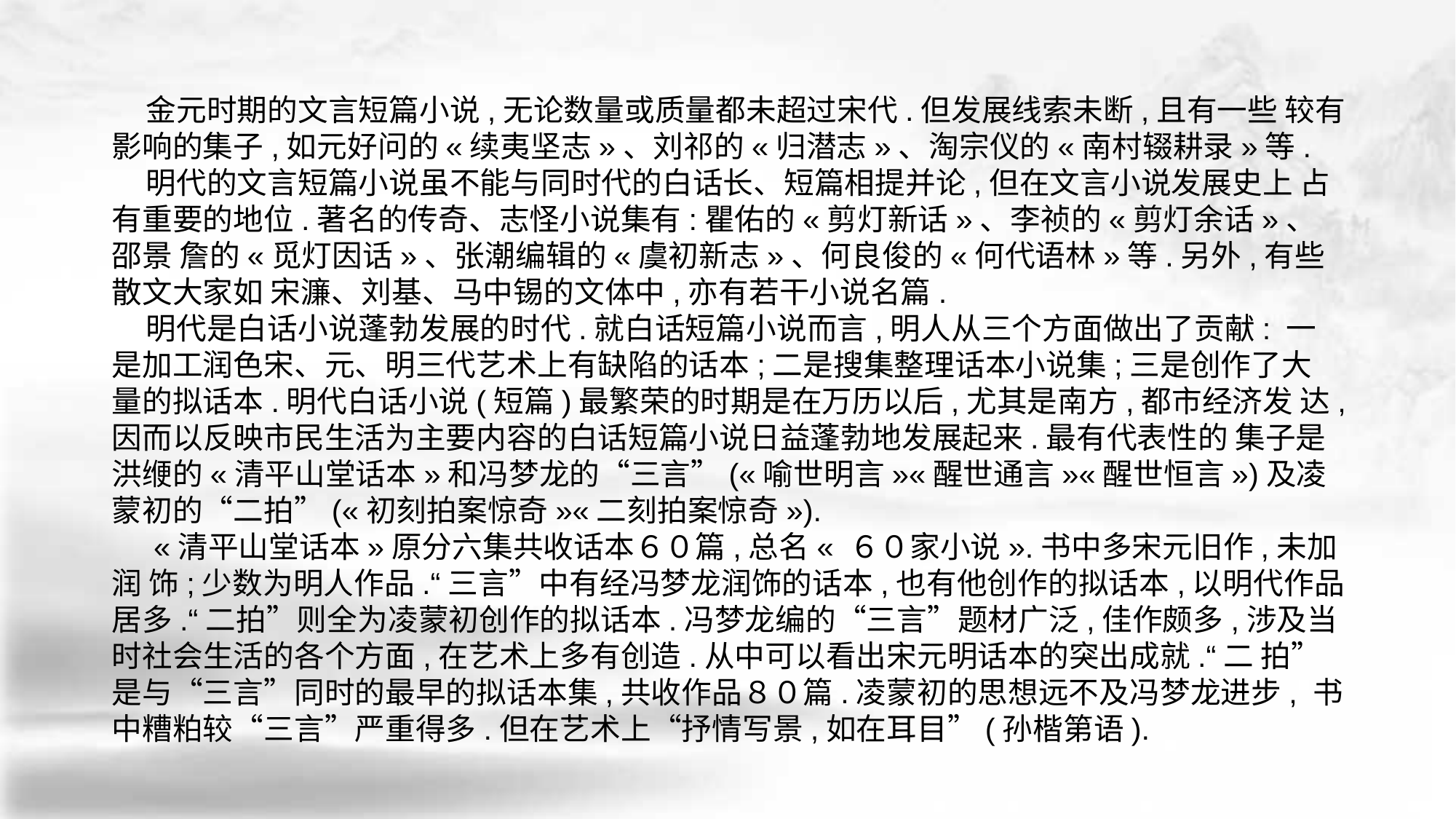

金元时期的文言短篇小说,无论数量或质量都未超过宋代.但发展线索未断,且有一些 较有影响的集子,如元好问的«续夷坚志»、刘祁的«归潜志»、淘宗仪的«南村辍耕录»等.
    明代的文言短篇小说虽不能与同时代的白话长、短篇相提并论,但在文言小说发展史上 占有重要的地位.著名的传奇、志怪小说集有:瞿佑的«剪灯新话»、李祯的«剪灯余话»、邵景 詹的«觅灯因话»、张潮编辑的«虞初新志»、何良俊的«何代语林»等.另外,有些散文大家如 宋濂、刘基、马中锡的文体中,亦有若干小说名篇.
    明代是白话小说蓬勃发展的时代.就白话短篇小说而言,明人从三个方面做出了贡献: 一是加工润色宋、元、明三代艺术上有缺陷的话本;二是搜集整理话本小说集;三是创作了大 量的拟话本.明代白话小说(短篇)最繁荣的时期是在万历以后,尤其是南方,都市经济发 达,因而以反映市民生活为主要内容的白话短篇小说日益蓬勃地发展起来.最有代表性的 集子是洪缏的«清平山堂话本»和冯梦龙的“三言”(«喻世明言»«醒世通言»«醒世恒言»)及凌 蒙初的“二拍”(«初刻拍案惊奇»«二刻拍案惊奇»).
     «清平山堂话本»原分六集共收话本６０篇,总名« ６０家小说».书中多宋元旧作,未加润 饰;少数为明人作品.“三言”中有经冯梦龙润饰的话本,也有他创作的拟话本,以明代作品 居多.“二拍”则全为凌蒙初创作的拟话本.冯梦龙编的“三言”题材广泛,佳作颇多,涉及当 时社会生活的各个方面,在艺术上多有创造.从中可以看出宋元明话本的突出成就.“二 拍”是与“三言”同时的最早的拟话本集,共收作品８０篇.凌蒙初的思想远不及冯梦龙进步, 书中糟粕较“三言”严重得多.但在艺术上“抒情写景,如在耳目”(孙楷第语).